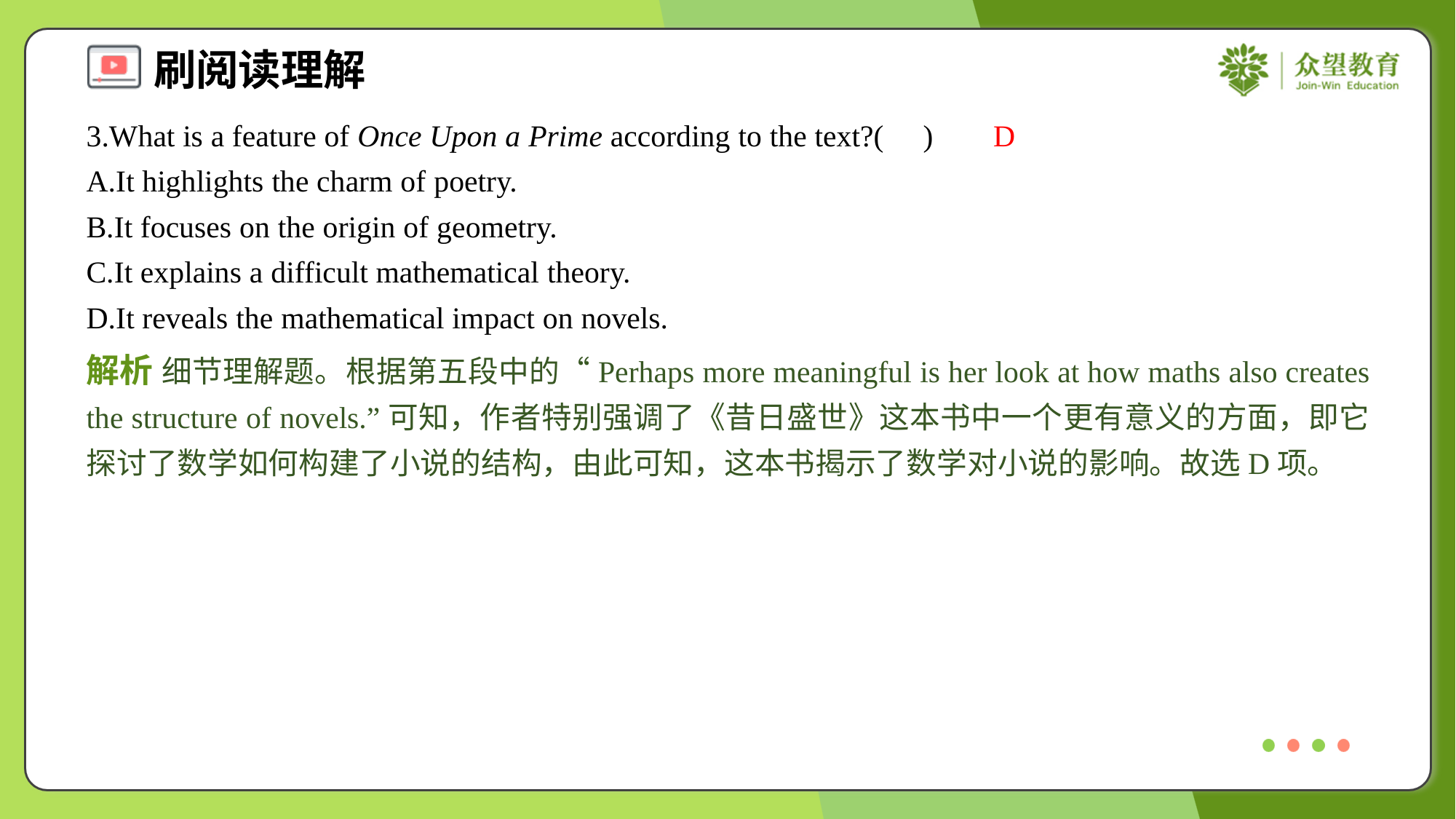

3.What is a feature of Once Upon a Prime according to the text?(     )
D
A.It highlights the charm of poetry.
B.It focuses on the origin of geometry.
C.It explains a difficult mathematical theory.
D.It reveals the mathematical impact on novels.
解析 细节理解题。根据第五段中的“Perhaps more meaningful is her look at how maths also creates the structure of novels.”可知，作者特别强调了《昔日盛世》这本书中一个更有意义的方面，即它探讨了数学如何构建了小说的结构，由此可知，这本书揭示了数学对小说的影响。故选D项。